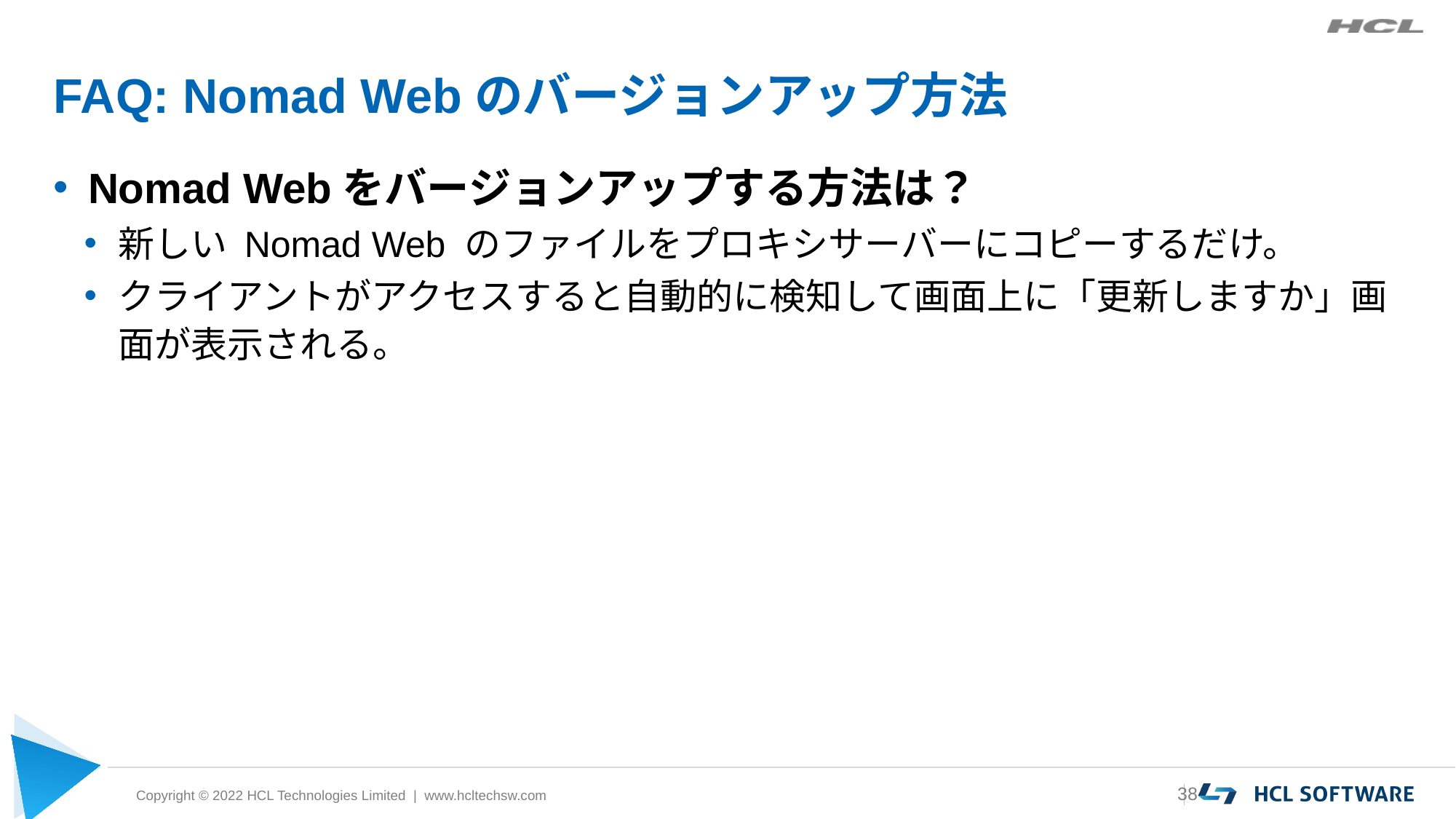

# FAQ: Nomad Webのバージョンアップ方法
Nomad Webをバージョンアップする方法は？
新しい Nomad Web のファイルをプロキシサーバーにコピーするだけ。
クライアントがアクセスすると自動的に検知して画面上に「更新しますか」画面が表示される。